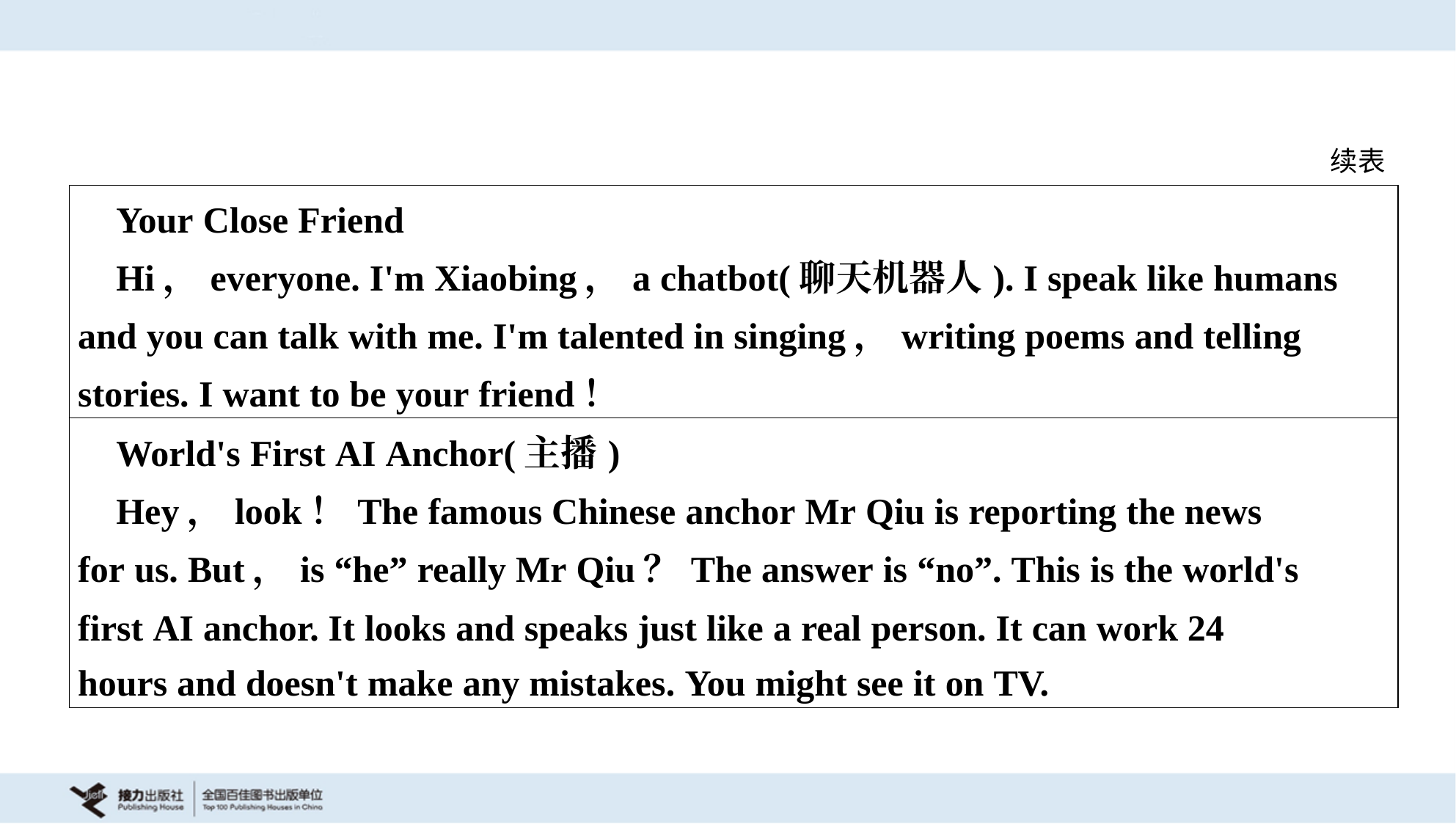

续表
| Your Close Friend Hi，everyone. I'm Xiaobing，a chatbot(聊天机器人). I speak like humans and you can talk with me. I'm talented in singing，writing poems and telling stories. I want to be your friend！ |
| --- |
| World's First AI Anchor(主播) Hey，look！The famous Chinese anchor Mr Qiu is reporting the news for us. But，is “he” really Mr Qiu？The answer is “no”. This is the world's first AI anchor. It looks and speaks just like a real person. It can work 24 hours and doesn't make any mistakes. You might see it on TV. |